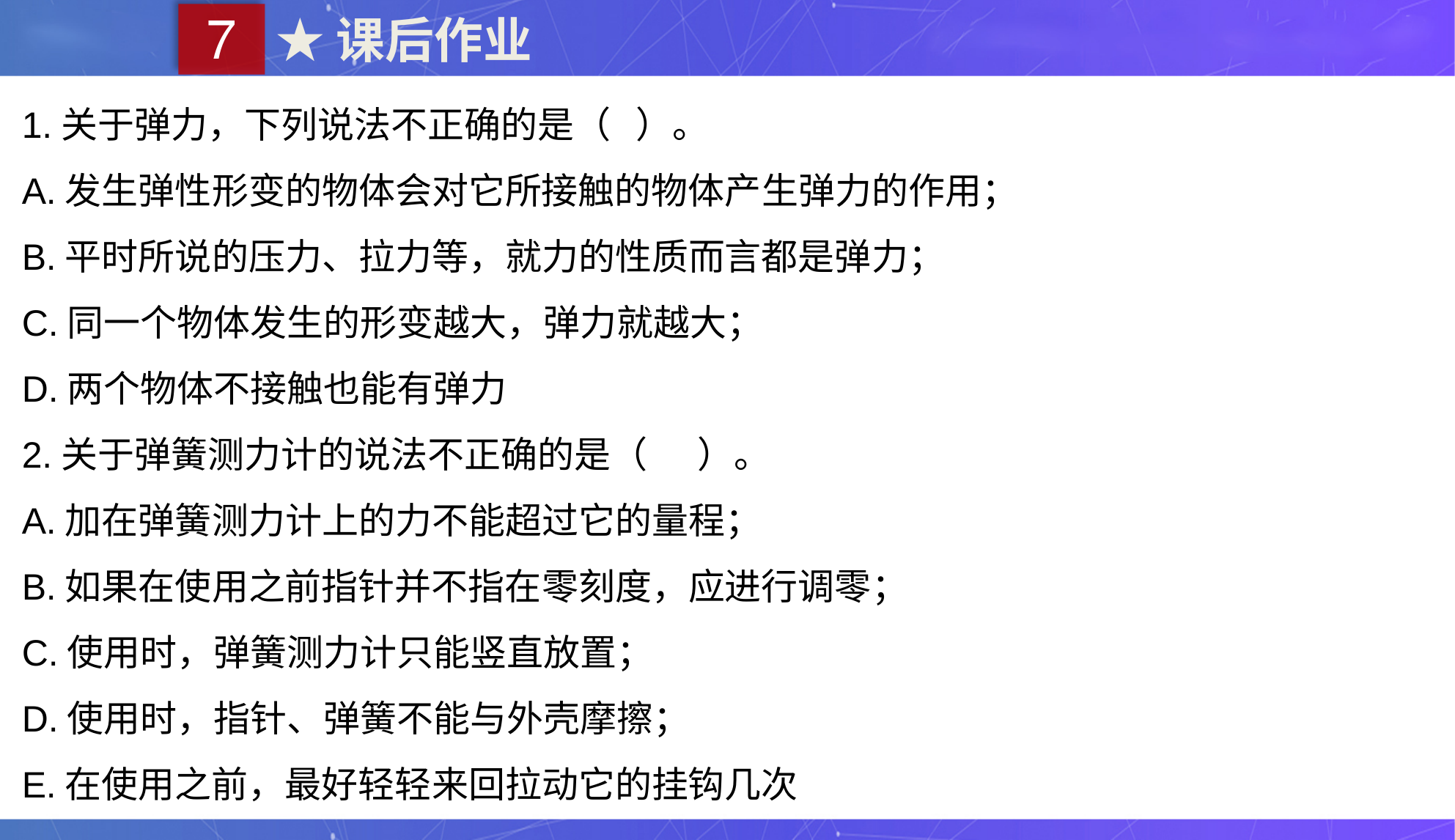

7
★课后作业
1.关于弹力，下列说法不正确的是（   ）。
A.发生弹性形变的物体会对它所接触的物体产生弹力的作用；
B.平时所说的压力、拉力等，就力的性质而言都是弹力；
C.同一个物体发生的形变越大，弹力就越大；
D.两个物体不接触也能有弹力
2.关于弹簧测力计的说法不正确的是（      ）。
A.加在弹簧测力计上的力不能超过它的量程；
B.如果在使用之前指针并不指在零刻度，应进行调零；
C.使用时，弹簧测力计只能竖直放置；
D.使用时，指针、弹簧不能与外壳摩擦；
E.在使用之前，最好轻轻来回拉动它的挂钩几次